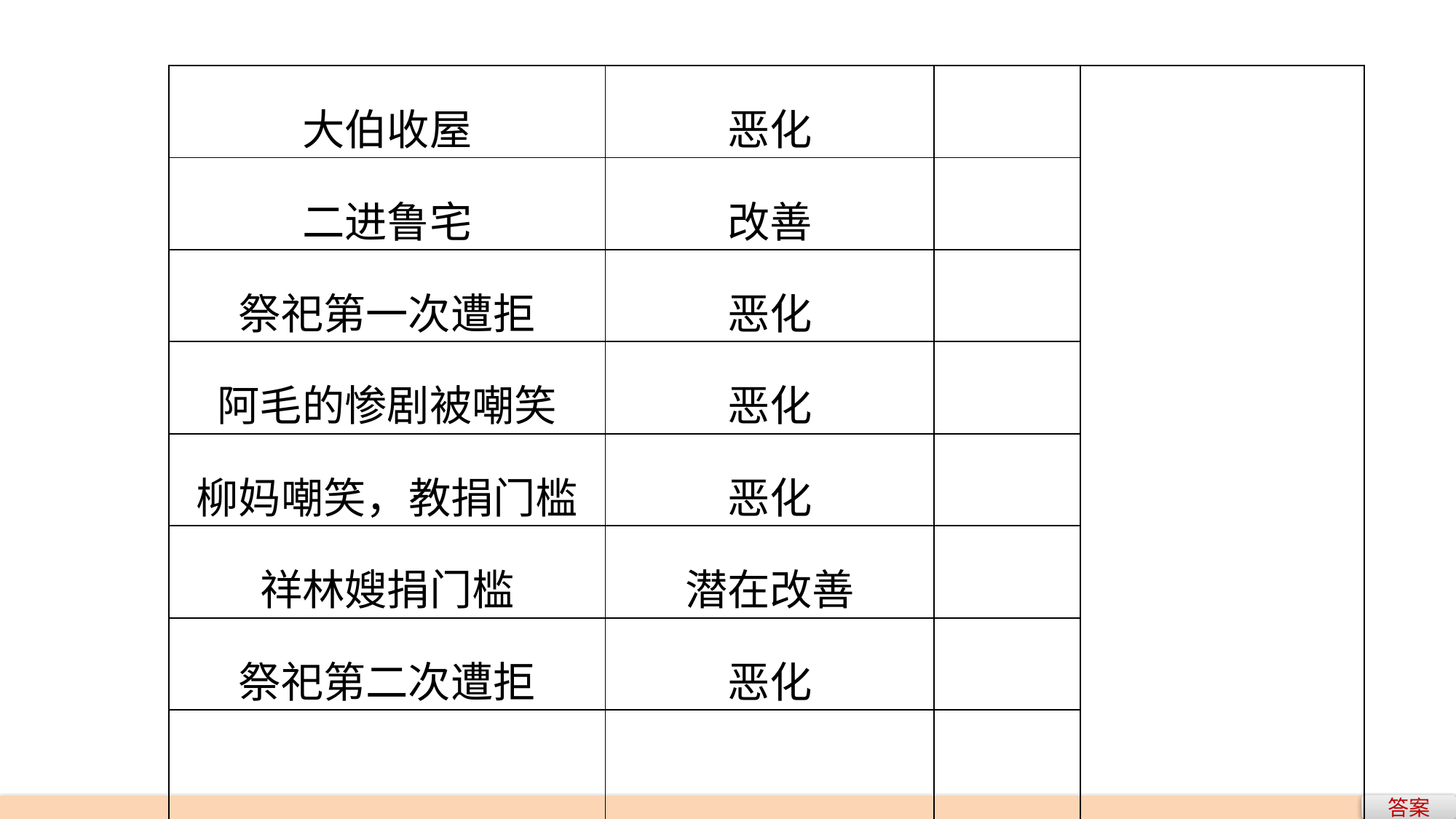

| 大伯收屋 | 恶化 |  |  |
| --- | --- | --- | --- |
| 二进鲁宅 | 改善 |  |  |
| 祭祀第一次遭拒 | 恶化 |  |  |
| 阿毛的惨剧被嘲笑 | 恶化 |  |  |
| 柳妈嘲笑，教捐门槛 | 恶化 |  |  |
| 祥林嫂捐门槛 | 潜在改善 |  |  |
| 祭祀第二次遭拒 | 恶化 |  |  |
| 被辞退 | 恶化 |  |  |
答案